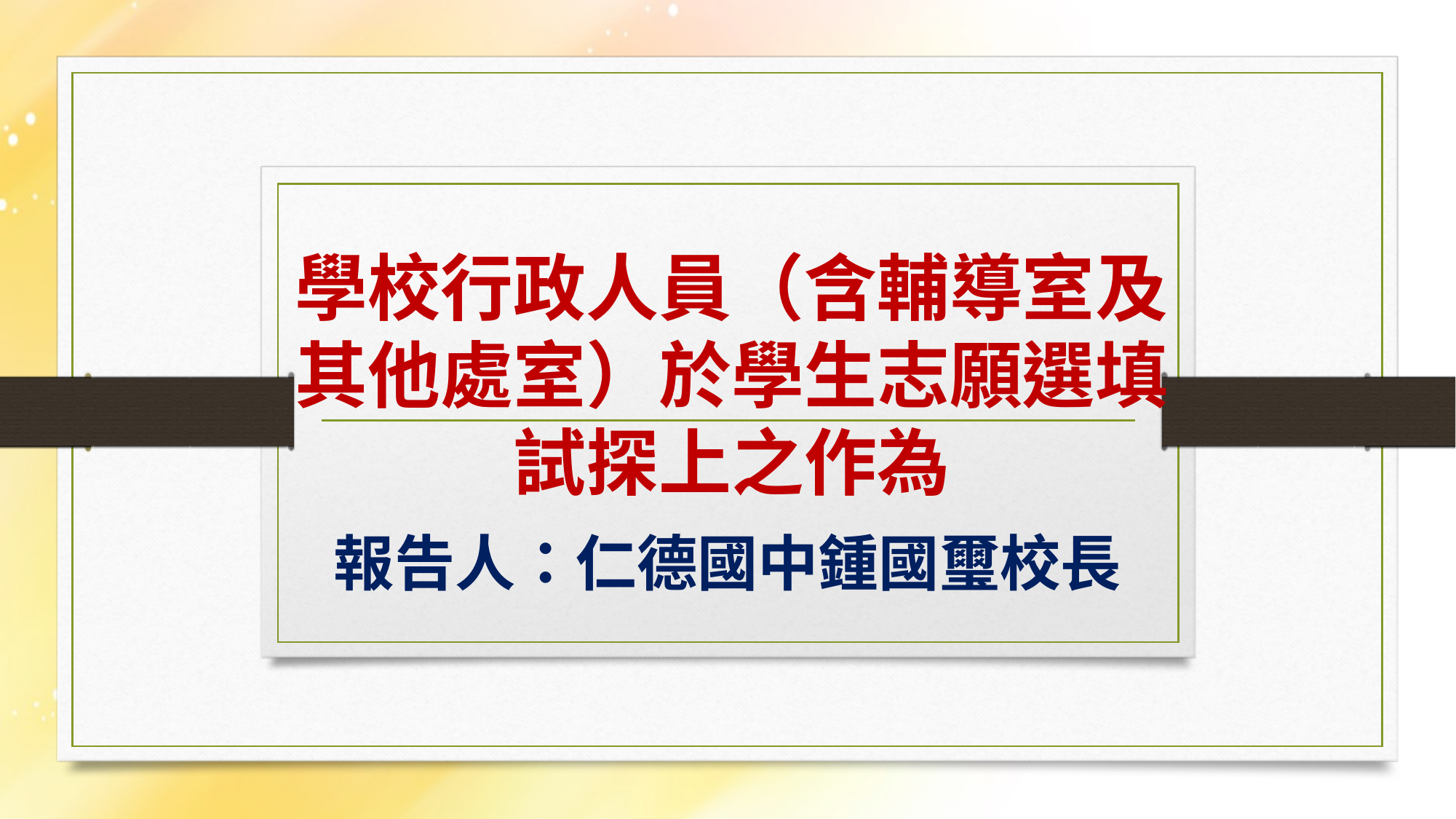

# 學校行政人員（含輔導室及其他處室）於學生志願選填試探上之作為
報告人：仁德國中鍾國璽校長